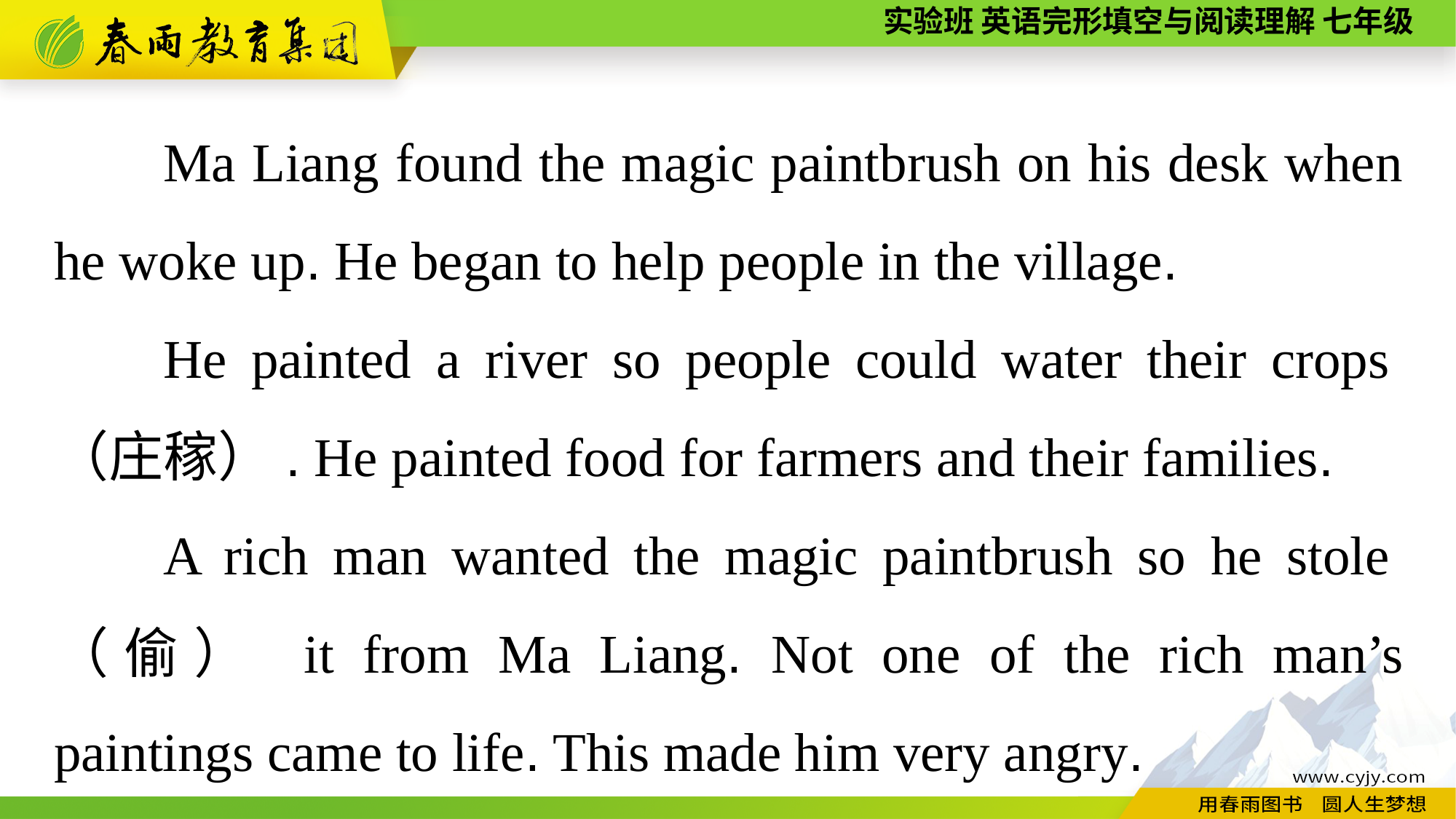

Ma Liang found the magic paintbrush on his desk when he woke up. He began to help people in the village.
He painted a river so people could water their crops（庄稼）. He painted food for farmers and their families.
A rich man wanted the magic paintbrush so he stole（偷） it from Ma Liang. Not one of the rich man’s paintings came to life. This made him very angry.